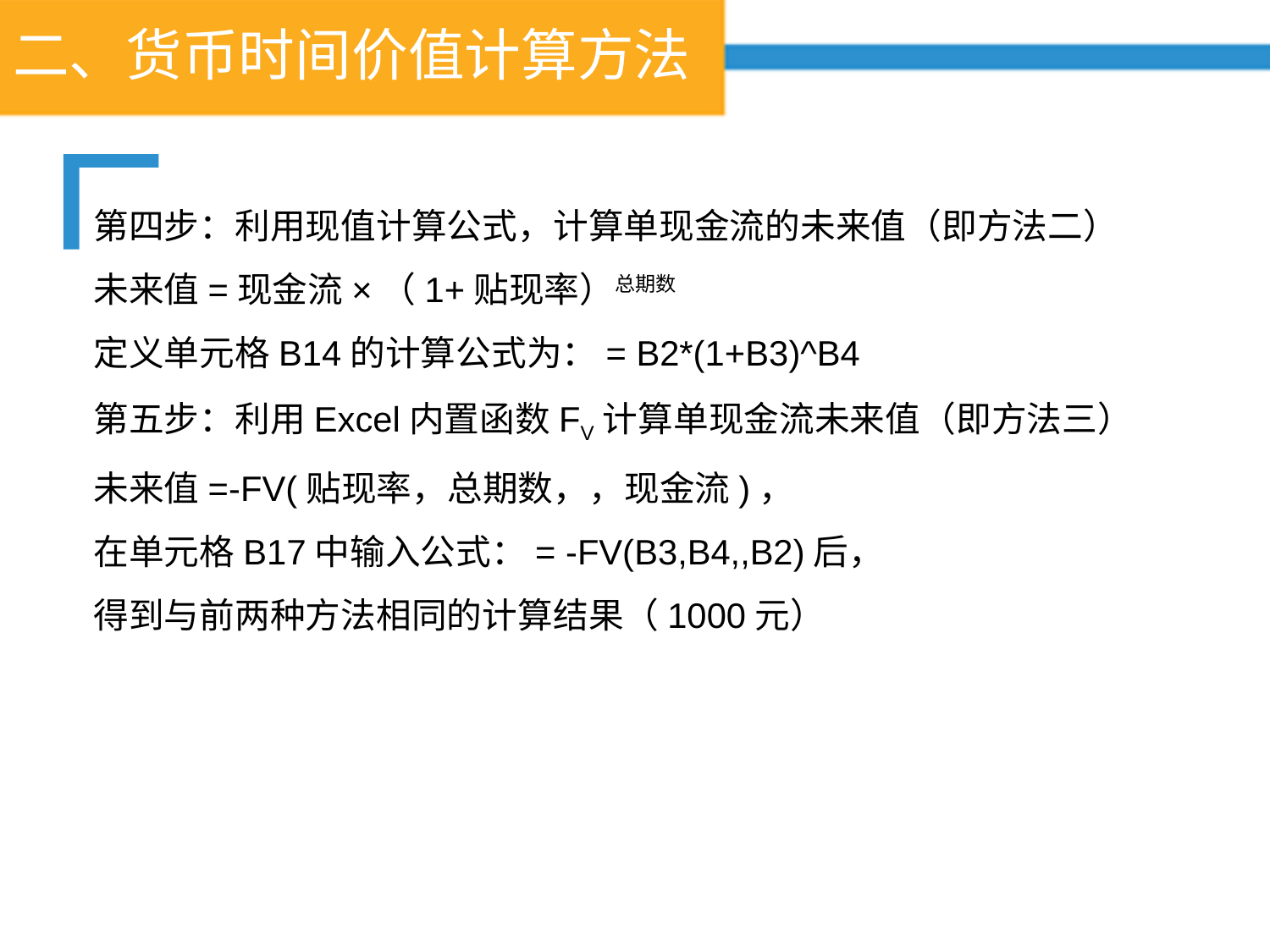

# 二、货币时间价值计算方法

第四步：利用现值计算公式，计算单现金流的未来值（即方法二）
未来值=现金流×（1+贴现率）总期数
定义单元格B14的计算公式为：= B2*(1+B3)^B4
第五步：利用Excel内置函数FV计算单现金流未来值（即方法三）
未来值=-FV(贴现率，总期数，，现金流)，
在单元格B17中输入公式：= -FV(B3,B4,,B2)后，
得到与前两种方法相同的计算结果（1000元）